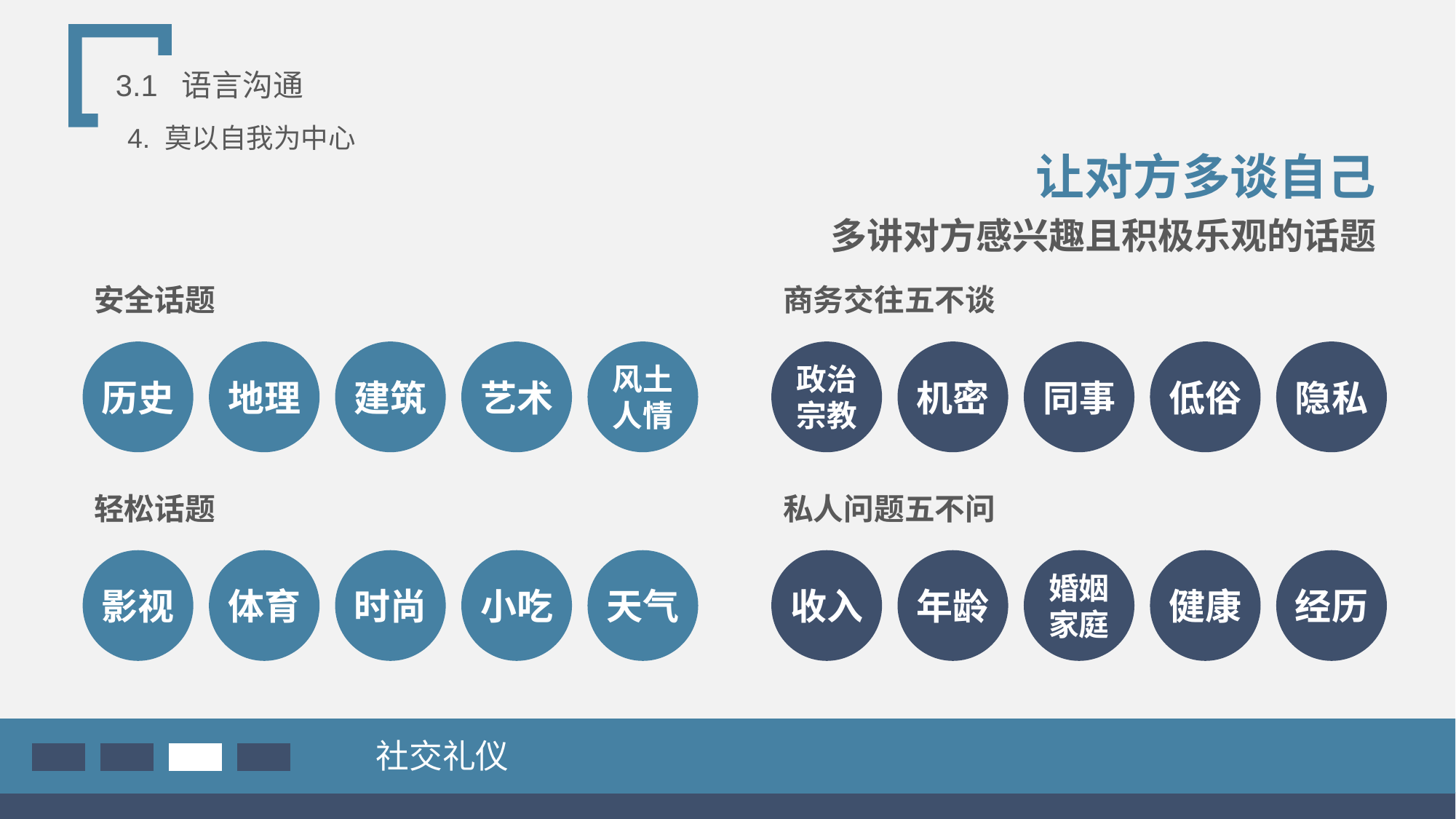

3.1  语言沟通
4. 莫以自我为中心
让对方多谈自己
多讲对方感兴趣且积极乐观的话题
安全话题
商务交往五不谈
历史
地理
建筑
艺术
风土人情
政治宗教
机密
同事
低俗
隐私
轻松话题
私人问题五不问
影视
体育
时尚
小吃
天气
收入
年龄
婚姻家庭
健康
经历